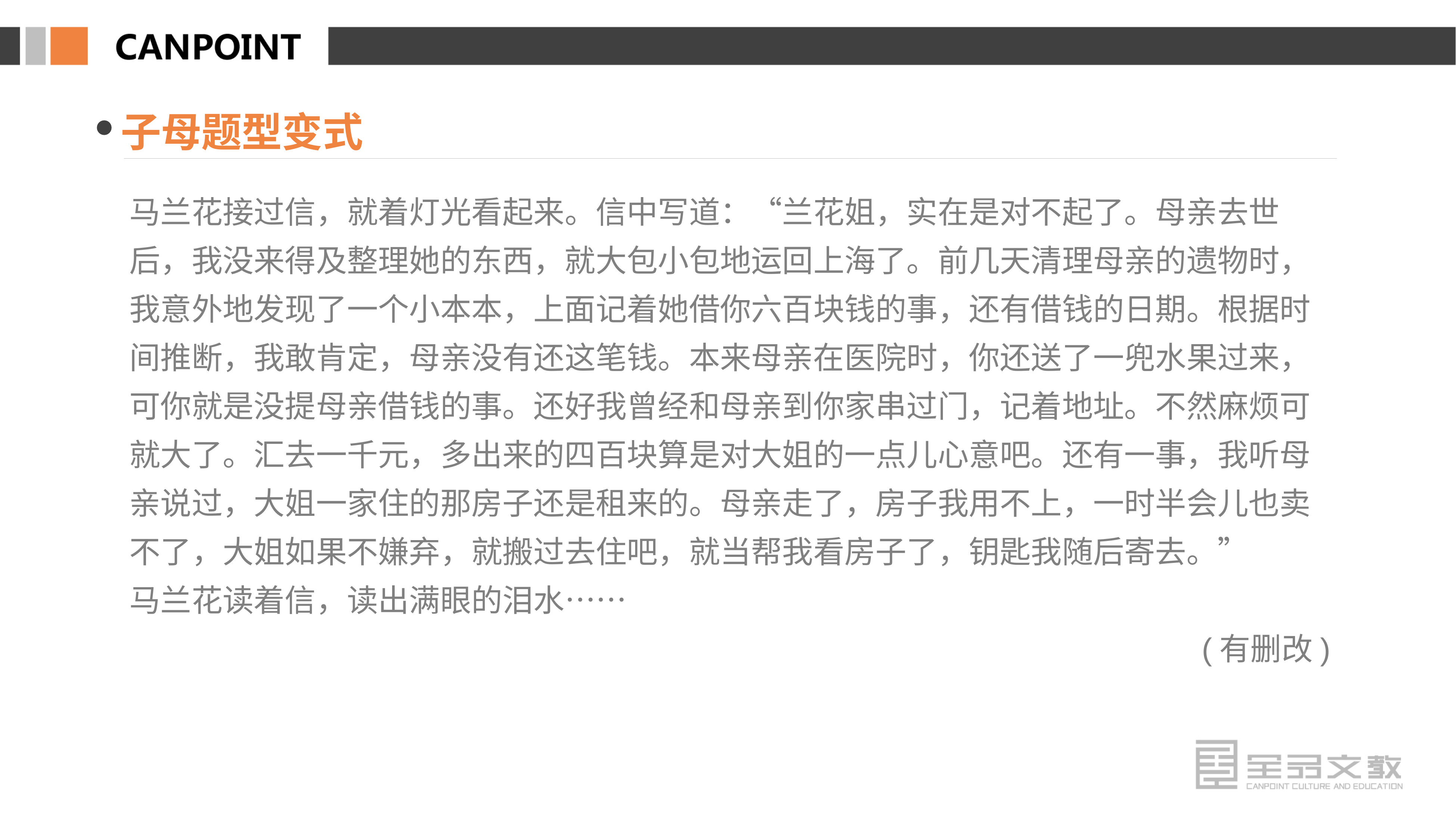

子母题型变式

马兰花接过信，就着灯光看起来。信中写道：“兰花姐，实在是对不起了。母亲去世后，我没来得及整理她的东西，就大包小包地运回上海了。前几天清理母亲的遗物时，我意外地发现了一个小本本，上面记着她借你六百块钱的事，还有借钱的日期。根据时间推断，我敢肯定，母亲没有还这笔钱。本来母亲在医院时，你还送了一兜水果过来，可你就是没提母亲借钱的事。还好我曾经和母亲到你家串过门，记着地址。不然麻烦可就大了。汇去一千元，多出来的四百块算是对大姐的一点儿心意吧。还有一事，我听母亲说过，大姐一家住的那房子还是租来的。母亲走了，房子我用不上，一时半会儿也卖不了，大姐如果不嫌弃，就搬过去住吧，就当帮我看房子了，钥匙我随后寄去。”
马兰花读着信，读出满眼的泪水……
(有删改)